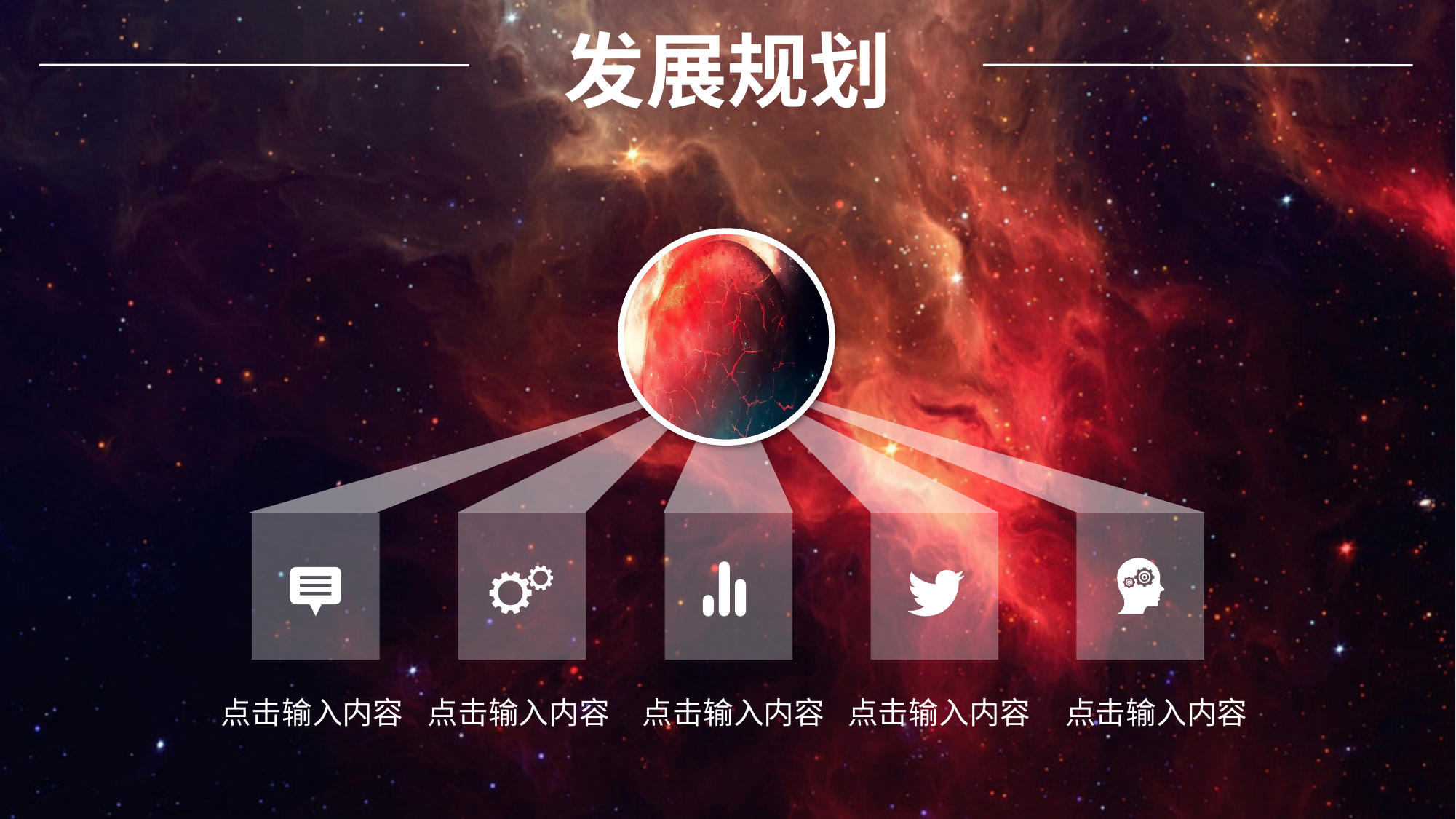

发展规划

点击输入内容
点击输入内容
点击输入内容
点击输入内容
点击输入内容